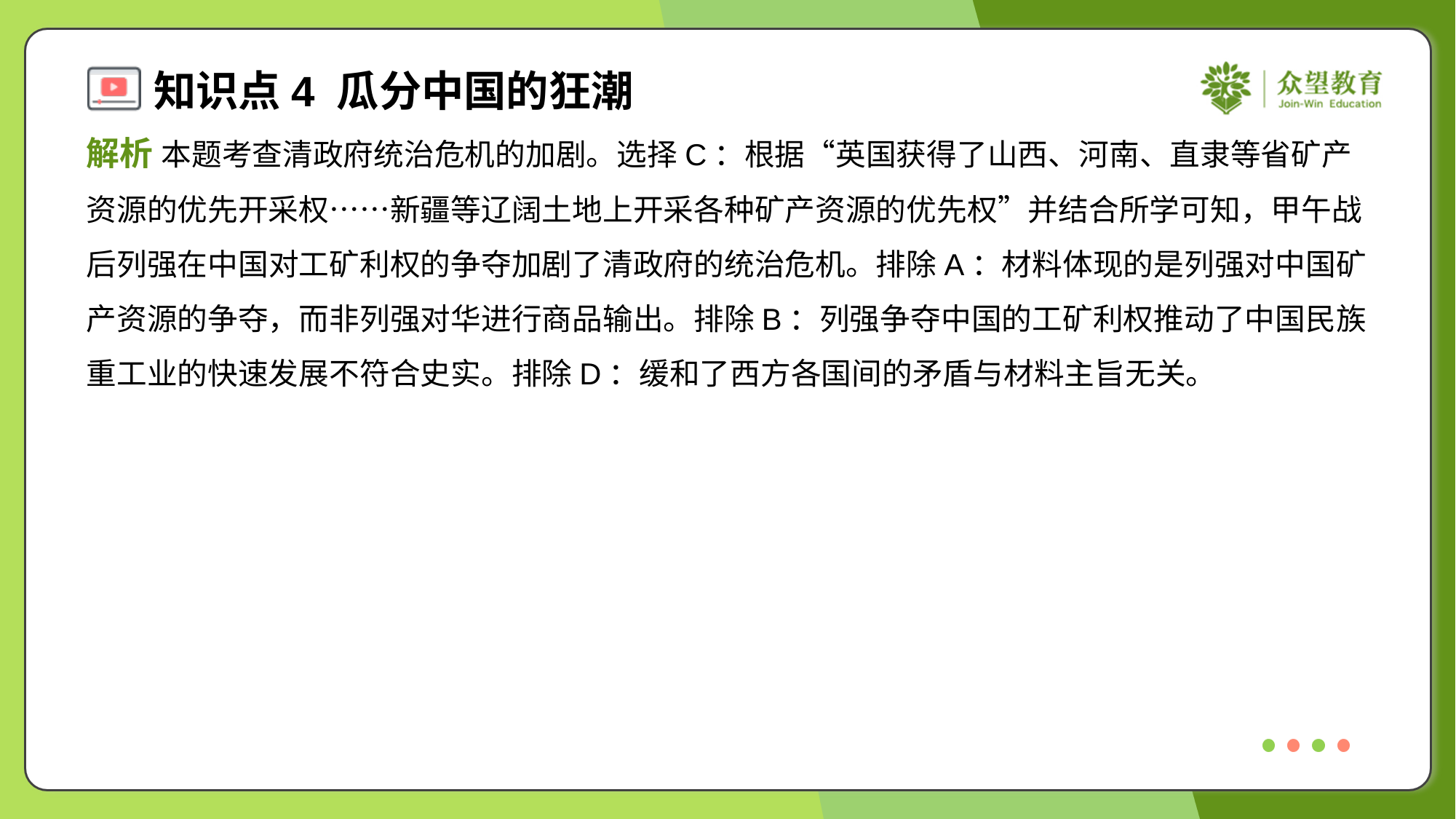

解析 本题考查清政府统治危机的加剧。选择C：根据“英国获得了山西、河南、直隶等省矿产
资源的优先开采权……新疆等辽阔土地上开采各种矿产资源的优先权”并结合所学可知，甲午战
后列强在中国对工矿利权的争夺加剧了清政府的统治危机。排除A：材料体现的是列强对中国矿
产资源的争夺，而非列强对华进行商品输出。排除B：列强争夺中国的工矿利权推动了中国民族
重工业的快速发展不符合史实。排除D：缓和了西方各国间的矛盾与材料主旨无关。